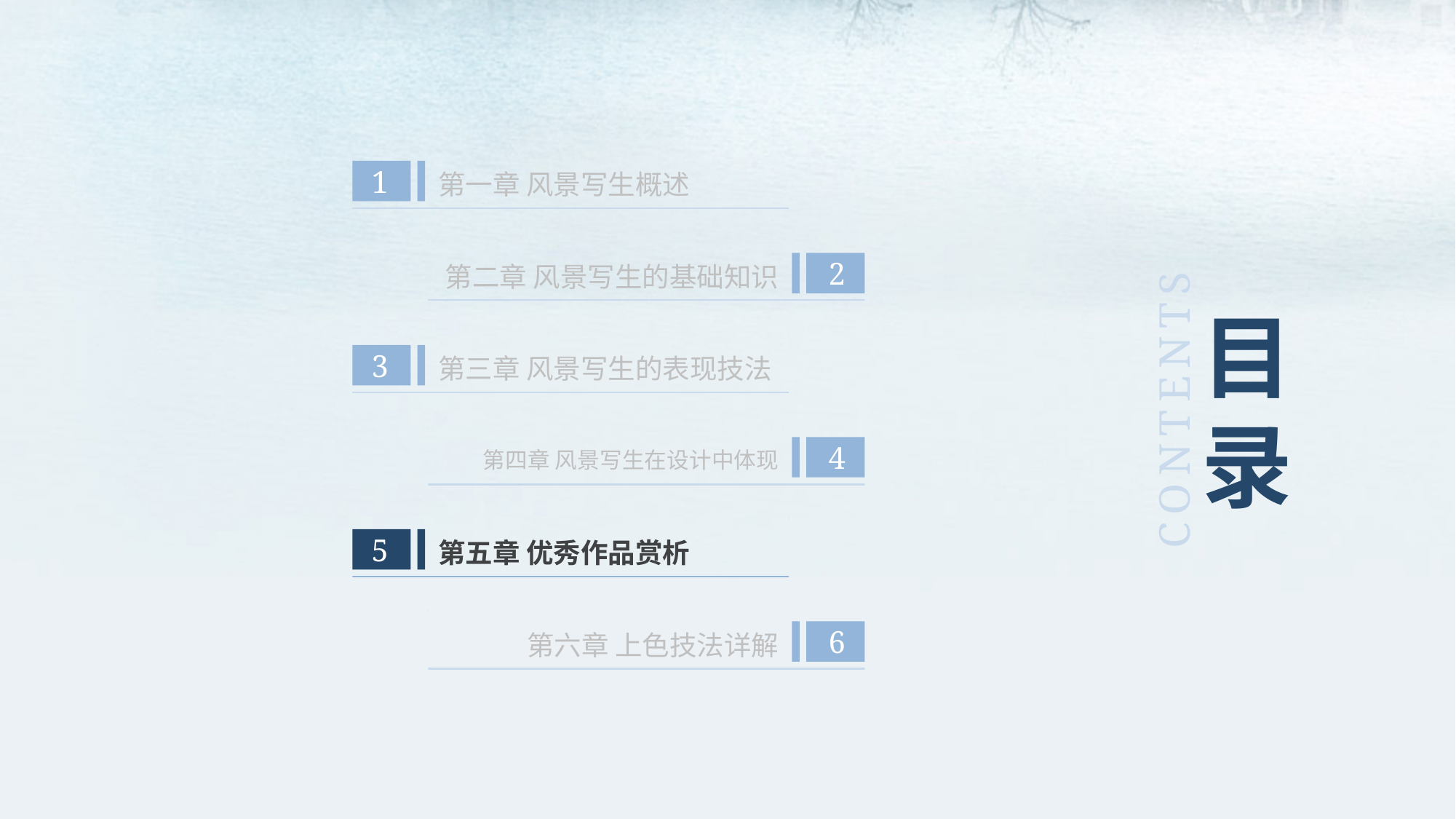

第一章 风景写生概述
1
第二章 风景写生的基础知识
2
第三章 风景写生的表现技法
目录
3

CONTENTS
第四章 风景写生在设计中体现
4
第五章 优秀作品赏析
5
第六章 上色技法详解
6